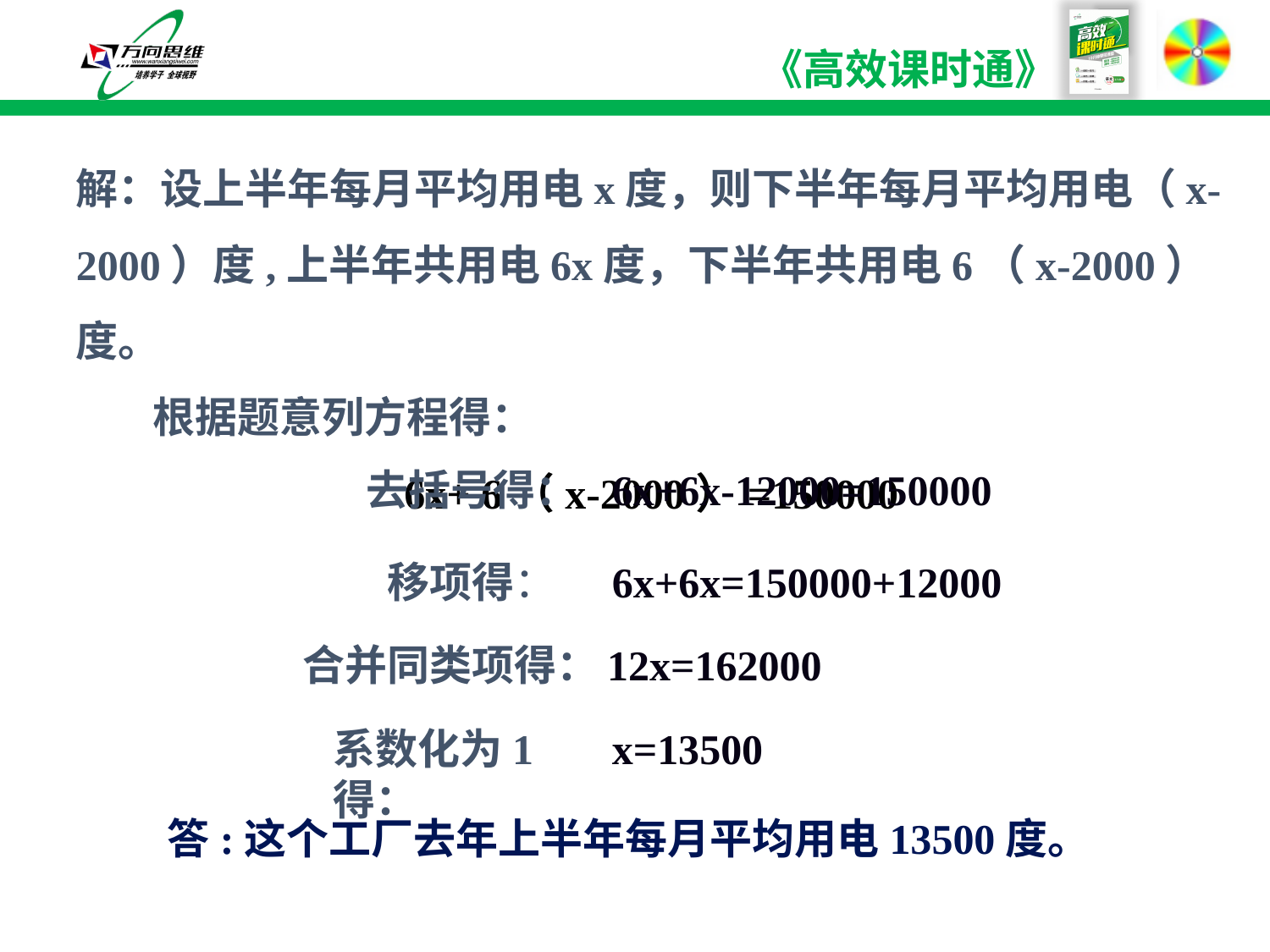

#
解：设上半年每月平均用电x度，则下半年每月平均用电（x-2000）度,上半年共用电6x度，下半年共用电6（x-2000）度。
       根据题意列方程得：
                               6x+ 6（x-2000）=150000
去括号得：
6x+6x-12000=150000
移项得：
6x+6x=150000+12000
合并同类项得：
12x=162000
系数化为1得：
x=13500
答:这个工厂去年上半年每月平均用电13500度。